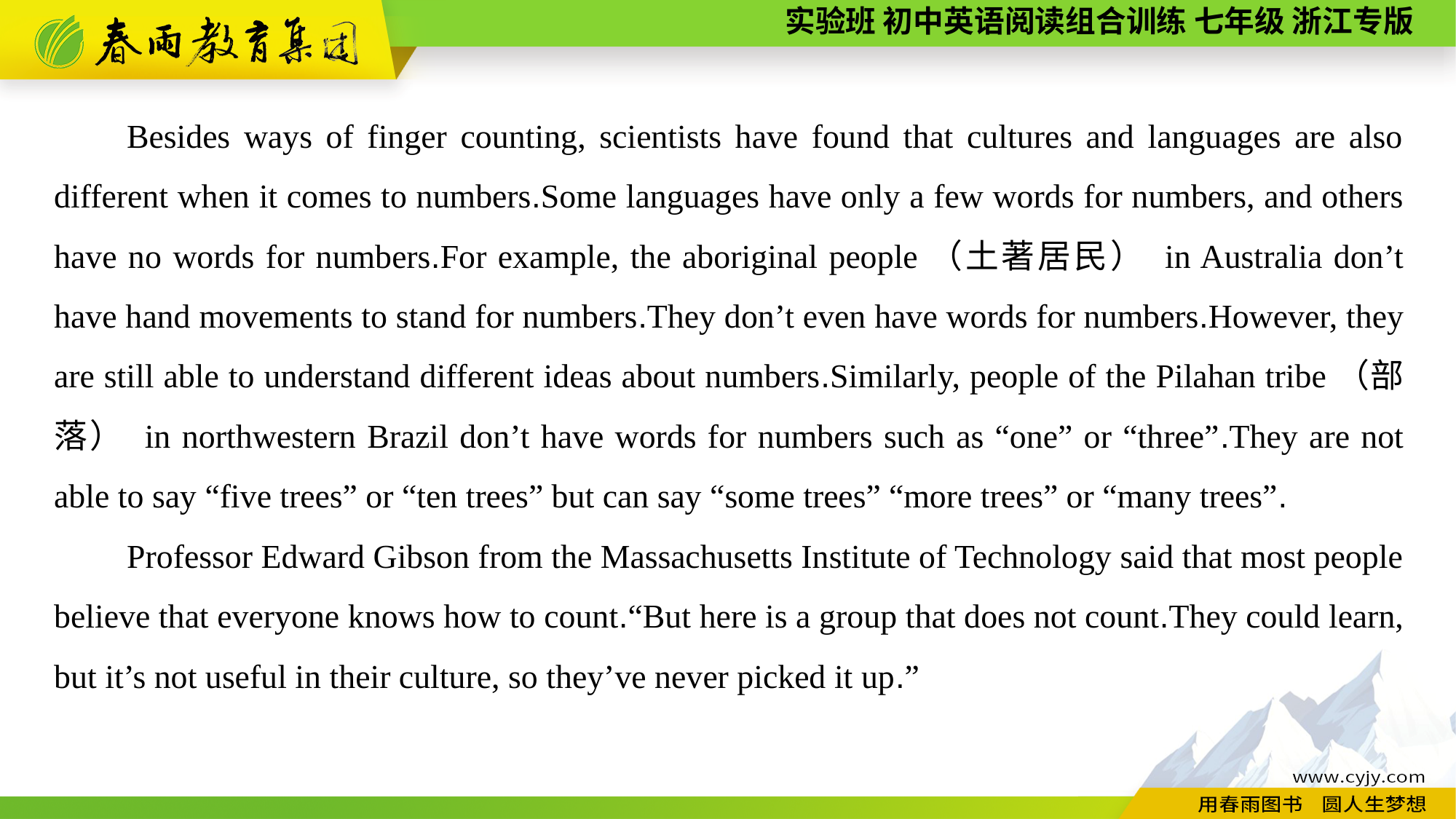

Besides ways of finger counting, scientists have found that cultures and languages are also different when it comes to numbers.Some languages have only a few words for numbers, and others have no words for numbers.For example, the aboriginal people（土著居民） in Australia don’t have hand movements to stand for numbers.They don’t even have words for numbers.However, they are still able to understand different ideas about numbers.Similarly, people of the Pilahan tribe（部落） in northwestern Brazil don’t have words for numbers such as “one” or “three”.They are not able to say “five trees” or “ten trees” but can say “some trees” “more trees” or “many trees”.
Professor Edward Gibson from the Massachusetts Institute of Technology said that most people believe that everyone knows how to count.“But here is a group that does not count.They could learn, but it’s not useful in their culture, so they’ve never picked it up.”